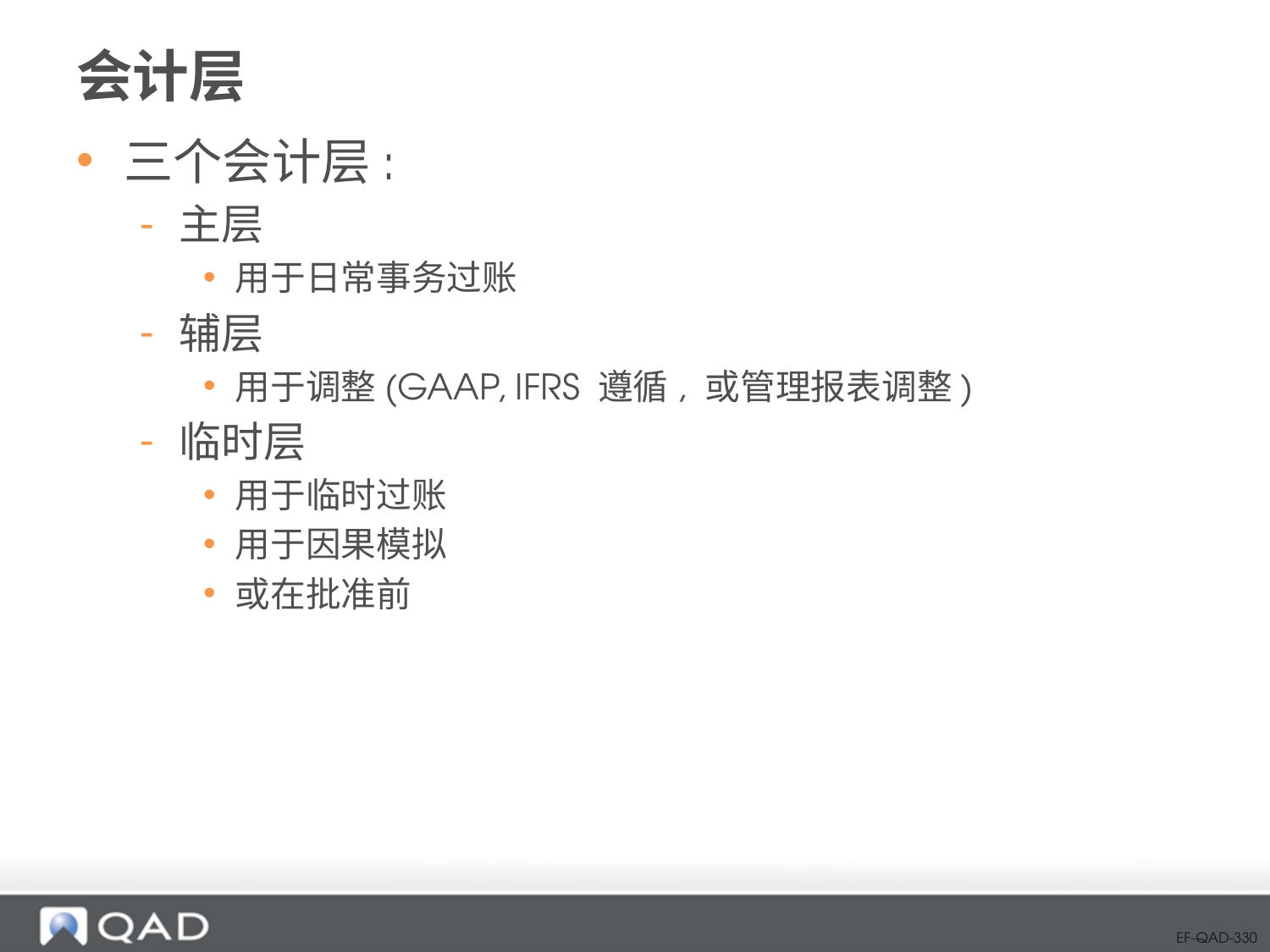

# 会计层
三个会计层:
主层
用于日常事务过账
辅层
用于调整(GAAP, IFRS 遵循, 或管理报表调整)
临时层
用于临时过账
用于因果模拟
或在批准前

EF-QAD-330